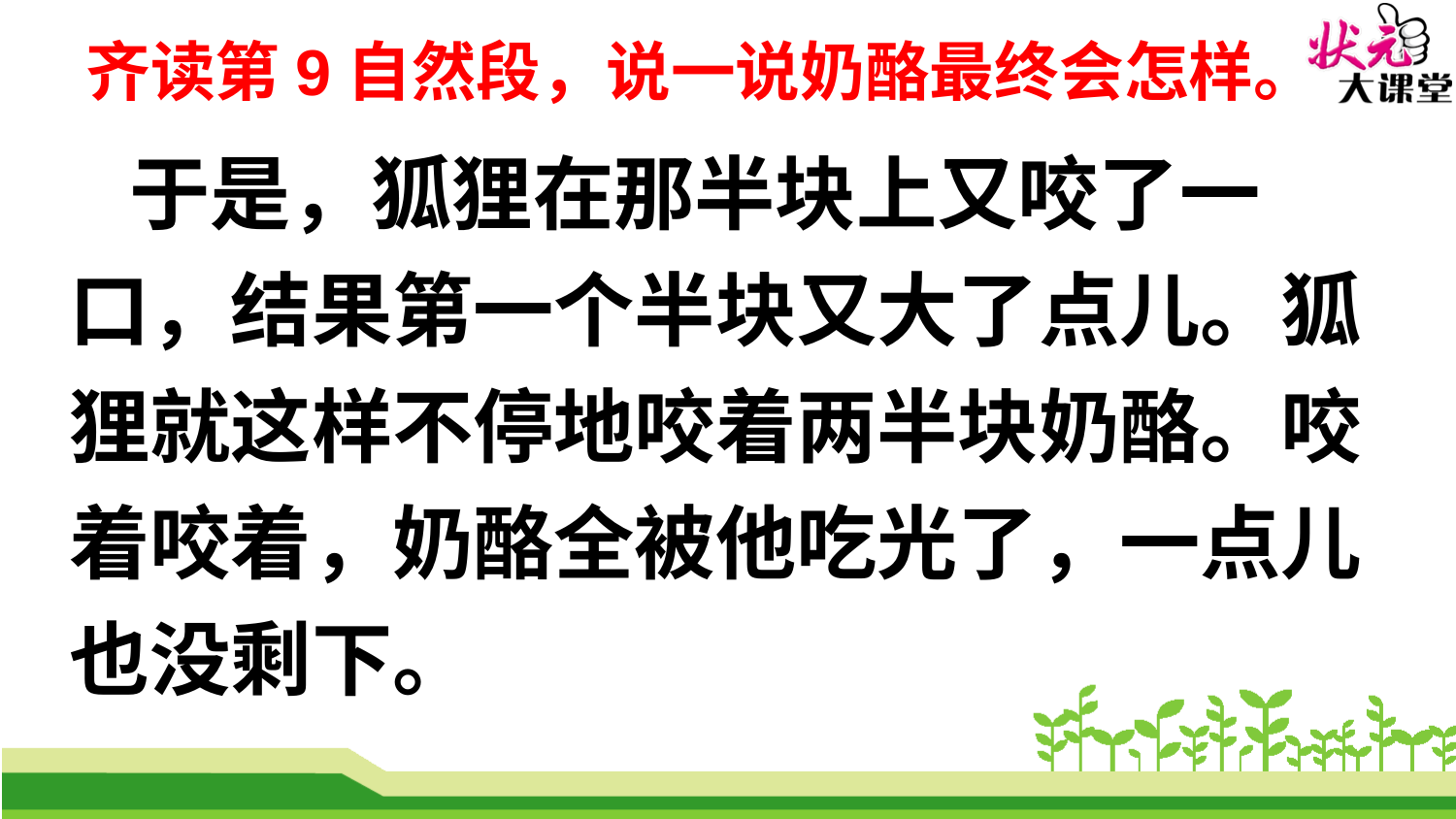

齐读第9自然段，说一说奶酪最终会怎样。
   于是，狐狸在那半块上又咬了一口，结果第一个半块又大了点儿。狐狸就这样不停地咬着两半块奶酪。咬着咬着，奶酪全被他吃光了，一点儿也没剩下。